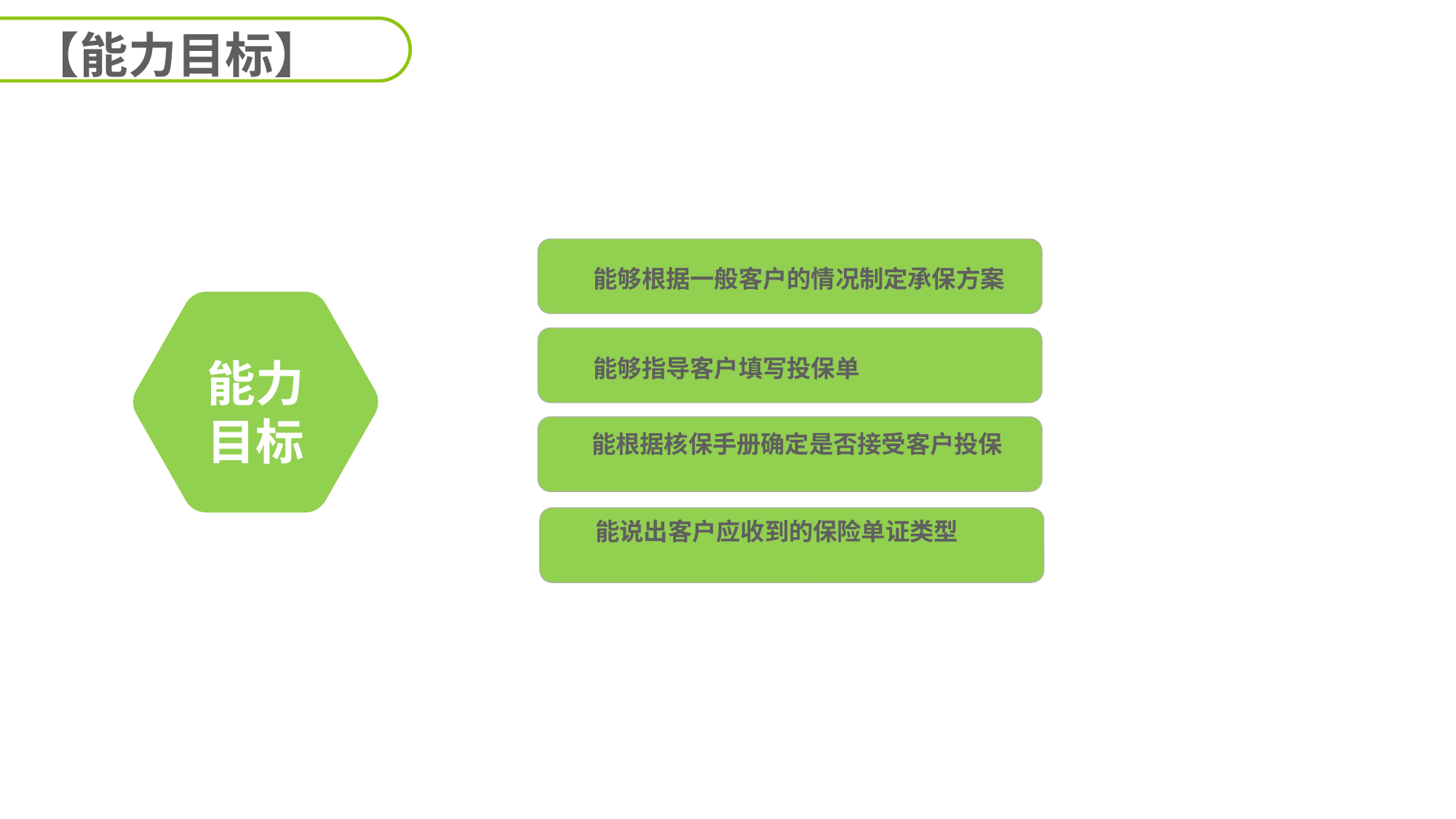

【能力目标】

能够根据一般客户的情况制定承保方案

能力
目标
能够指导客户填写投保单

能根据核保手册确定是否接受客户投保

能说出客户应收到的保险单证类型
延迟符